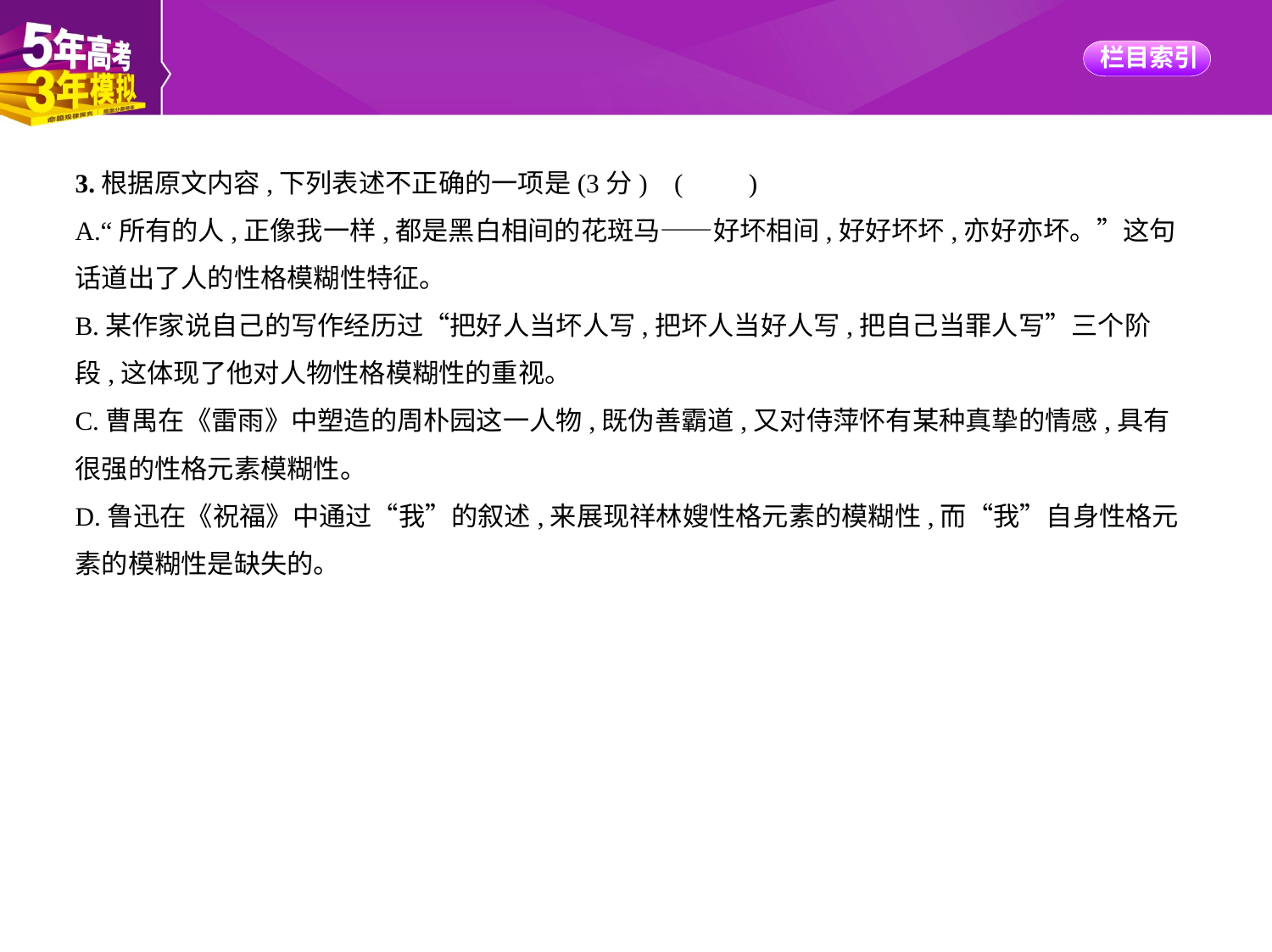

3.根据原文内容,下列表述不正确的一项是(3分) (　　)
A.“所有的人,正像我一样,都是黑白相间的花斑马——好坏相间,好好坏坏,亦好亦坏。”这句
话道出了人的性格模糊性特征。
B.某作家说自己的写作经历过“把好人当坏人写,把坏人当好人写,把自己当罪人写”三个阶
段,这体现了他对人物性格模糊性的重视。
C.曹禺在《雷雨》中塑造的周朴园这一人物,既伪善霸道,又对侍萍怀有某种真挚的情感,具有
很强的性格元素模糊性。
D.鲁迅在《祝福》中通过“我”的叙述,来展现祥林嫂性格元素的模糊性,而“我”自身性格元
素的模糊性是缺失的。